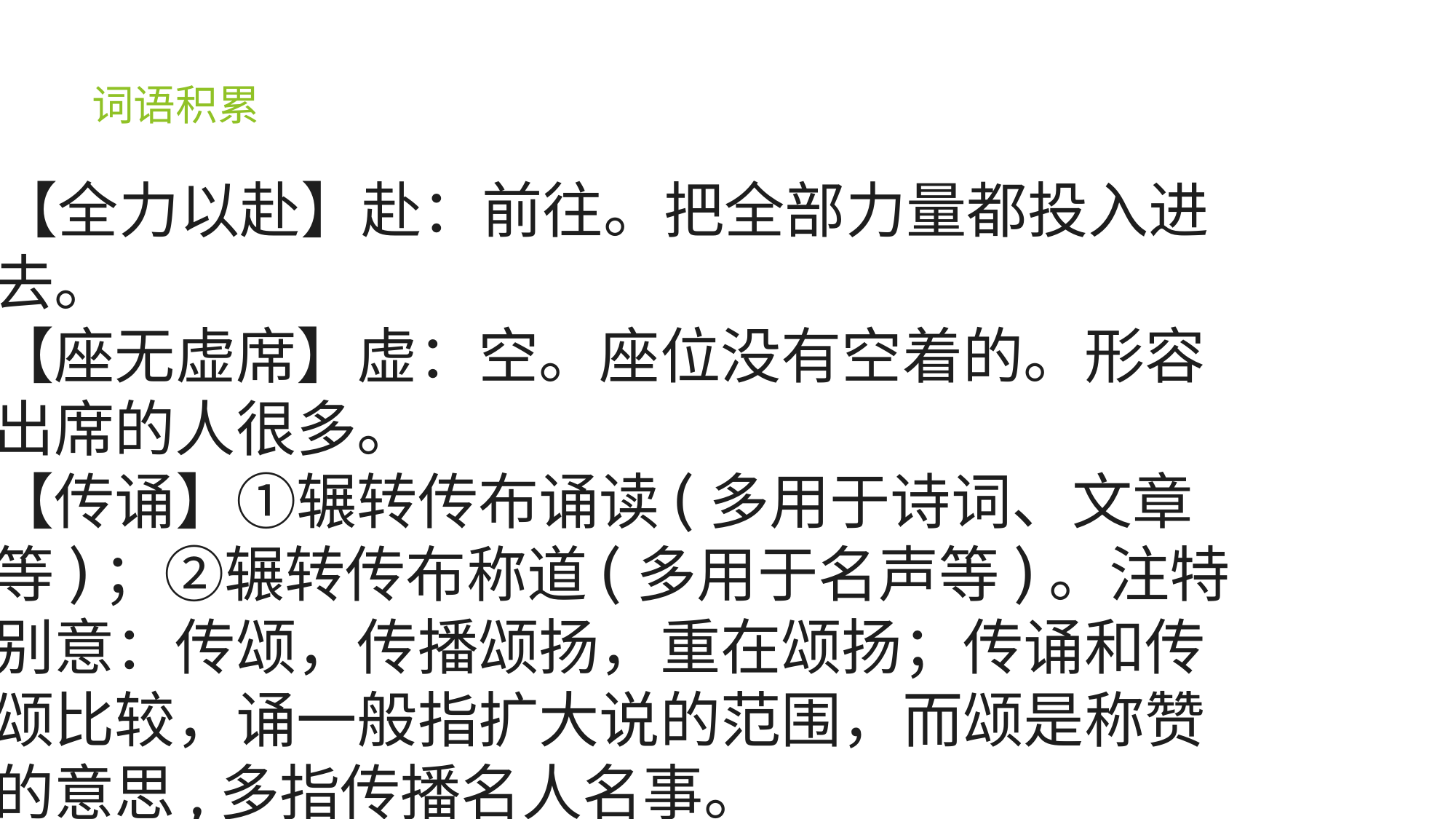

# 词语积累
【全力以赴】赴：前往。把全部力量都投入进去。
【座无虚席】虚：空。座位没有空着的。形容出席的人很多。
【传诵】①辗转传布诵读(多用于诗词、文章等)；②辗转传布称道(多用于名声等)。注特别意：传颂，传播颂扬，重在颂扬；传诵和传颂比较，诵一般指扩大说的范围，而颂是称赞的意思,多指传播名人名事。